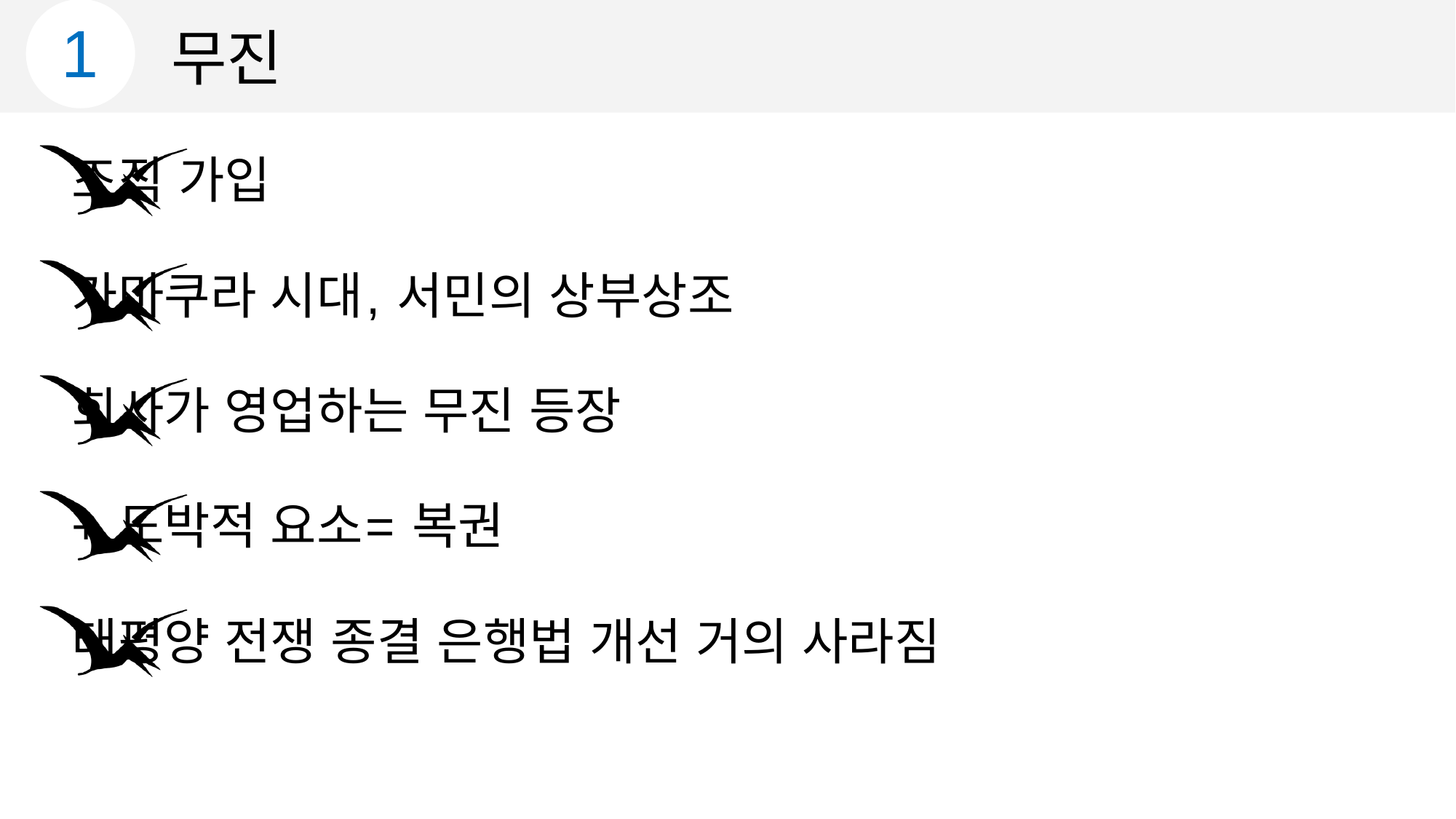

1
무진
조직 가입

가마쿠라 시대, 서민의 상부상조

회사가 영업하는 무진 등장

+ 도박적 요소= 복권

태평양 전쟁 종결 은행법 개선 거의 사라짐